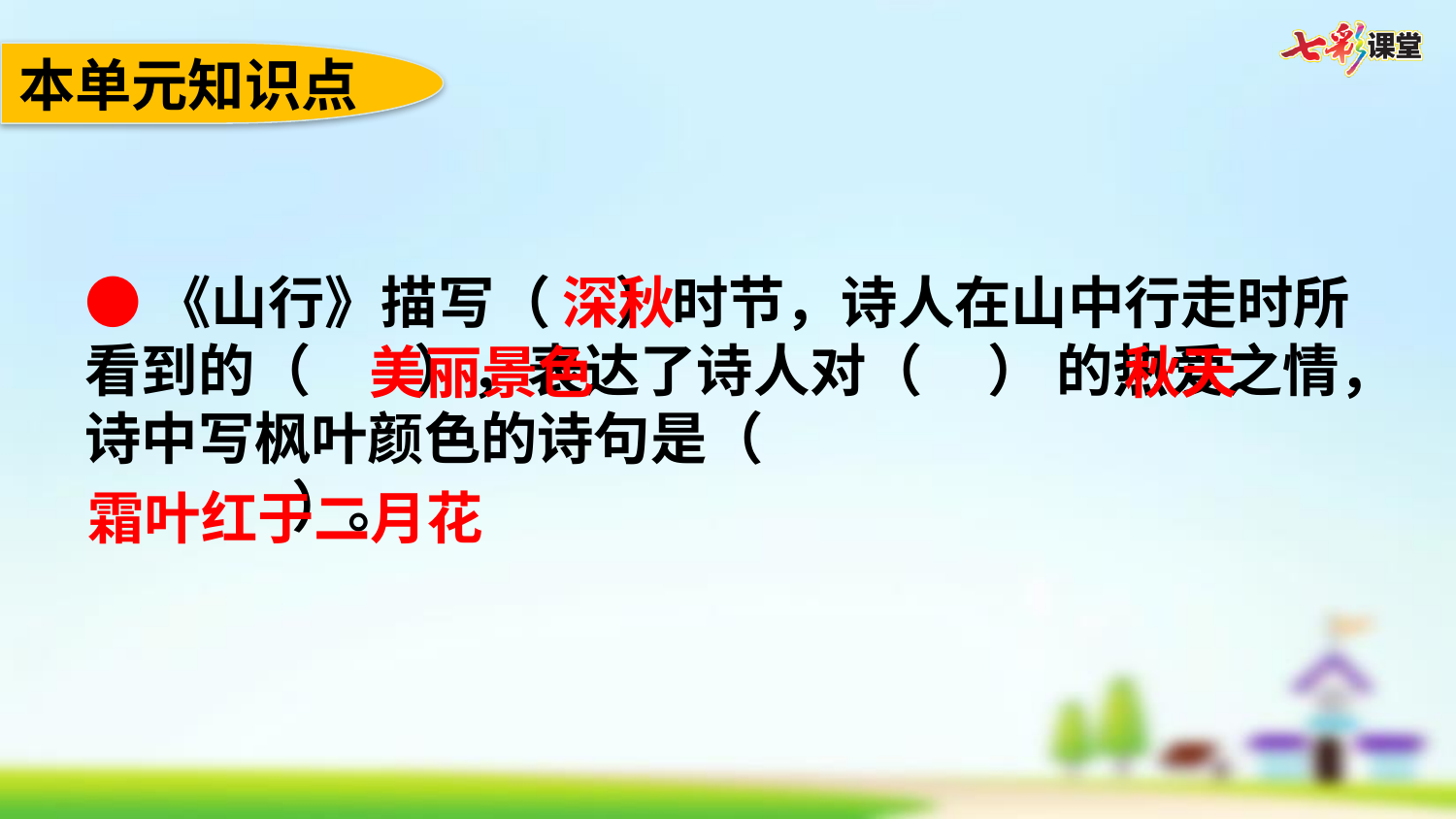

本单元知识点
●《山行》描写（     ）时节，诗人在山中行走时所看到的（        ），表达了诗人对（     ） 的热爱之情，诗中写枫叶颜色的诗句是（
               ）。
深秋
美丽景色
秋天
霜叶红于二月花